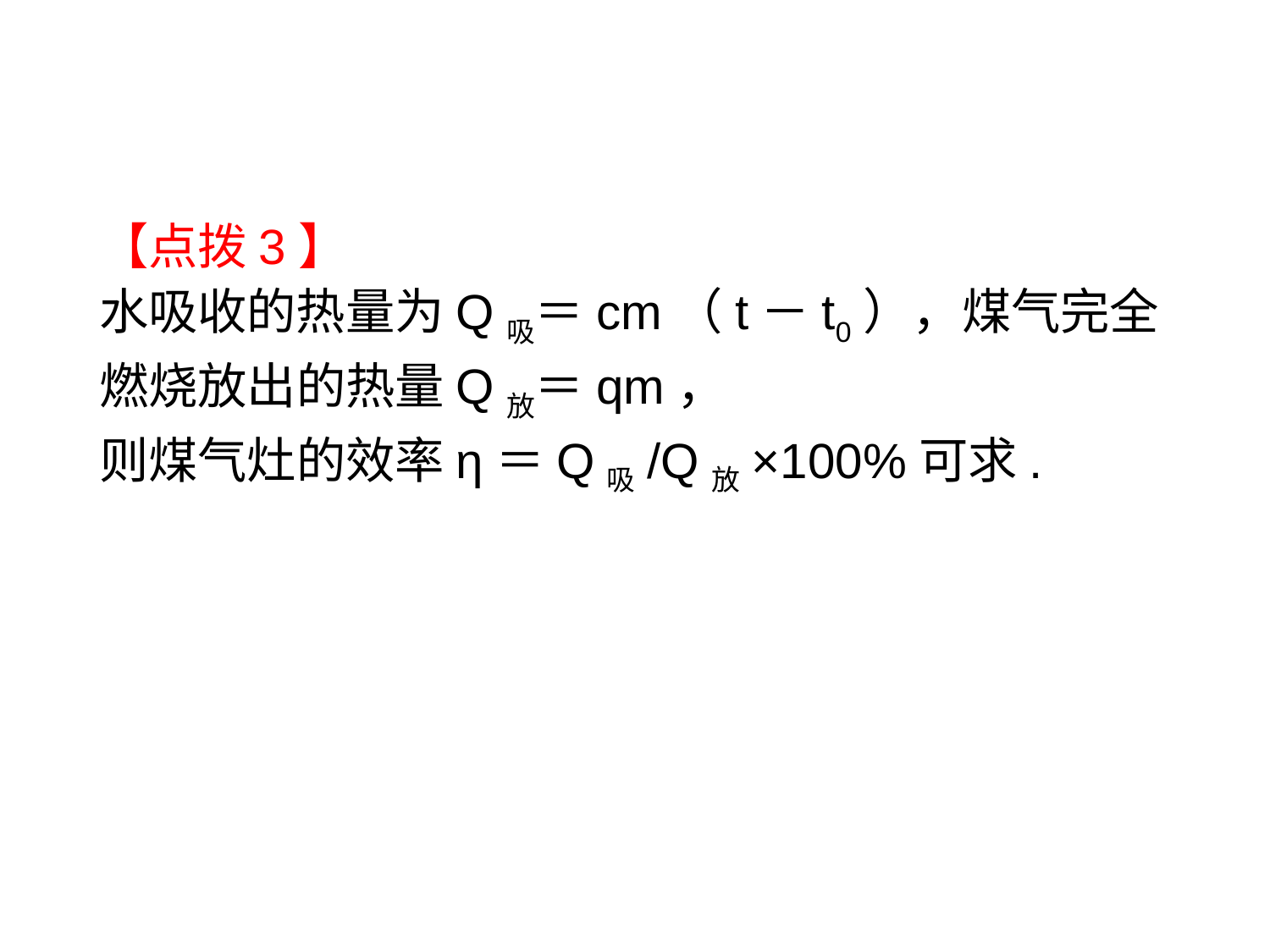

【点拨3】
水吸收的热量为Q吸＝cm（t－t0），煤气完全燃烧放出的热量Q放＝qm，
则煤气灶的效率η＝Q吸/Q放×100%可求.